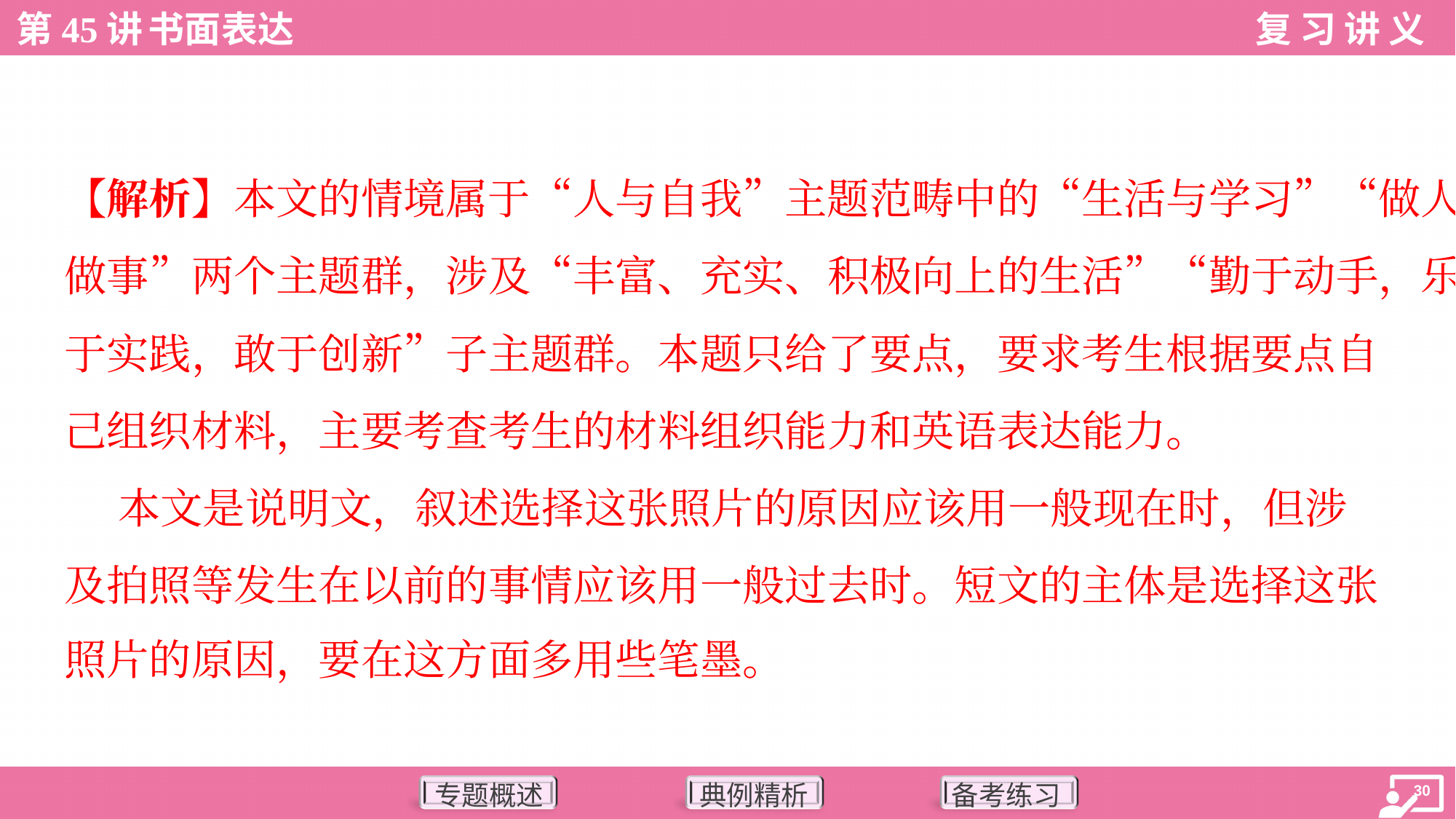

【解析】本文的情境属于“人与自我”主题范畴中的“生活与学习”“做人与
做事”两个主题群，涉及“丰富、充实、积极向上的生活”“勤于动手，乐
于实践，敢于创新”子主题群。本题只给了要点，要求考生根据要点自
己组织材料，主要考查考生的材料组织能力和英语表达能力。
    本文是说明文，叙述选择这张照片的原因应该用一般现在时，但涉
及拍照等发生在以前的事情应该用一般过去时。短文的主体是选择这张
照片的原因，要在这方面多用些笔墨。